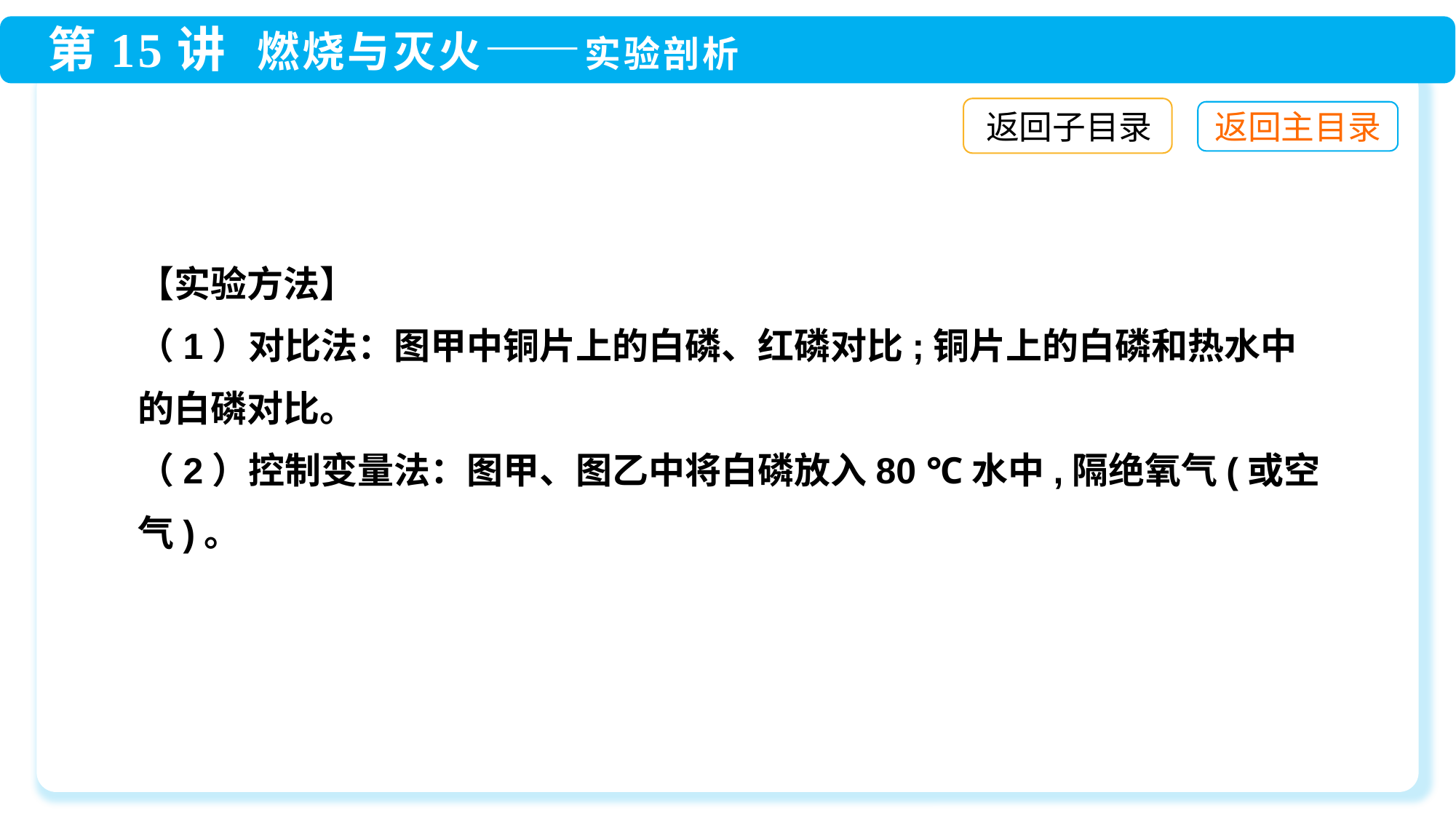

返回子目录
【实验方法】
（1）对比法：图甲中铜片上的白磷、红磷对比;铜片上的白磷和热水中的白磷对比。
（2）控制变量法：图甲、图乙中将白磷放入80 ℃水中,隔绝氧气(或空气)。